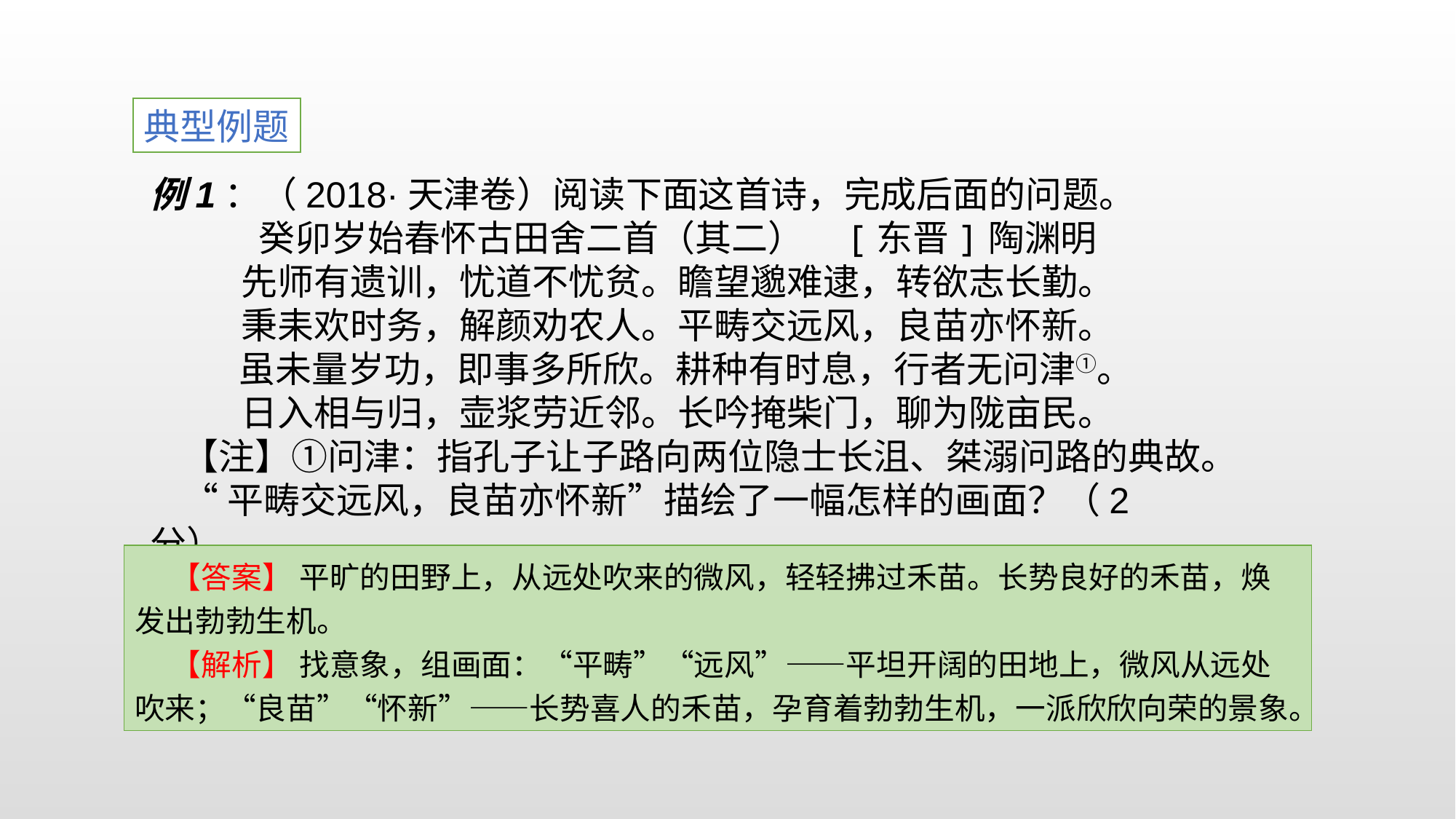

典型例题
例1：（2018·天津卷）阅读下面这首诗，完成后面的问题。
癸卯岁始春怀古田舍二首（其二）    [东晋]陶渊明
先师有遗训，忧道不忧贫。瞻望邈难逮，转欲志长勤。
秉耒欢时务，解颜劝农人。平畴交远风，良苗亦怀新。
 虽未量岁功，即事多所欣。耕种有时息，行者无问津①。
日入相与归，壶浆劳近邻。长吟掩柴门，聊为陇亩民。
【注】①问津：指孔子让子路向两位隐士长沮、桀溺问路的典故。
“平畴交远风，良苗亦怀新”描绘了一幅怎样的画面？（2分）
【答案】 平旷的田野上，从远处吹来的微风，轻轻拂过禾苗。长势良好的禾苗，焕发出勃勃生机。
【解析】 找意象，组画面：“平畴”“远风”——平坦开阔的田地上，微风从远处吹来；“良苗”“怀新”——长势喜人的禾苗，孕育着勃勃生机，一派欣欣向荣的景象。